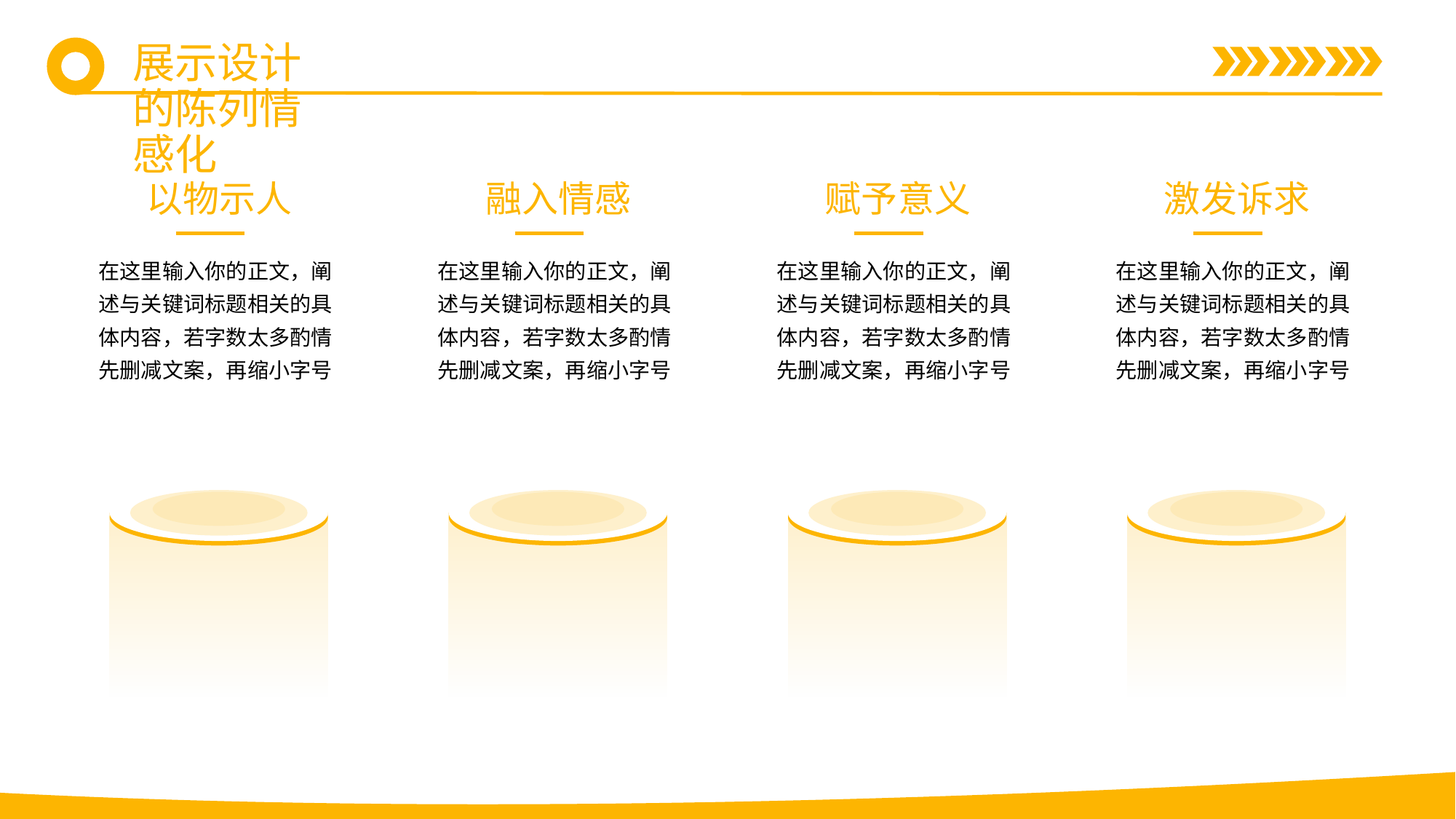

展示设计的陈列情感化
以物示人
融入情感
赋予意义
激发诉求
在这里输入你的正文，阐述与关键词标题相关的具体内容，若字数太多酌情先删减文案，再缩小字号
在这里输入你的正文，阐述与关键词标题相关的具体内容，若字数太多酌情先删减文案，再缩小字号
在这里输入你的正文，阐述与关键词标题相关的具体内容，若字数太多酌情先删减文案，再缩小字号
在这里输入你的正文，阐述与关键词标题相关的具体内容，若字数太多酌情先删减文案，再缩小字号